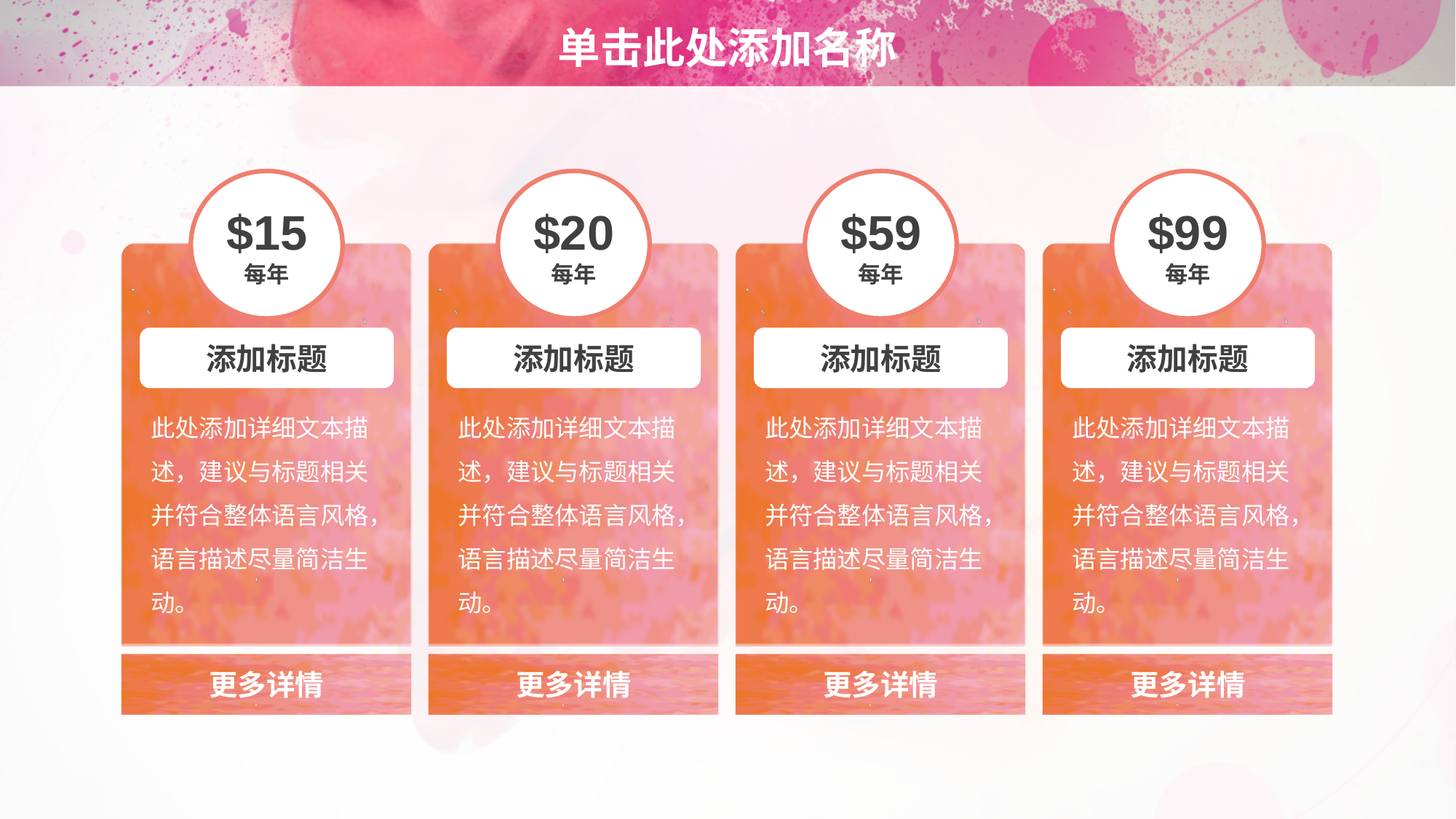

# 单击此处添加名称

$15
每年

添加标题
此处添加详细文本描述，建议与标题相关并符合整体语言风格，语言描述尽量简洁生动。
更多详情

$20
每年

添加标题
此处添加详细文本描述，建议与标题相关并符合整体语言风格，语言描述尽量简洁生动。
更多详情

$59
每年

添加标题
此处添加详细文本描述，建议与标题相关并符合整体语言风格，语言描述尽量简洁生动。
更多详情

$99
每年

添加标题
此处添加详细文本描述，建议与标题相关并符合整体语言风格，语言描述尽量简洁生动。
更多详情